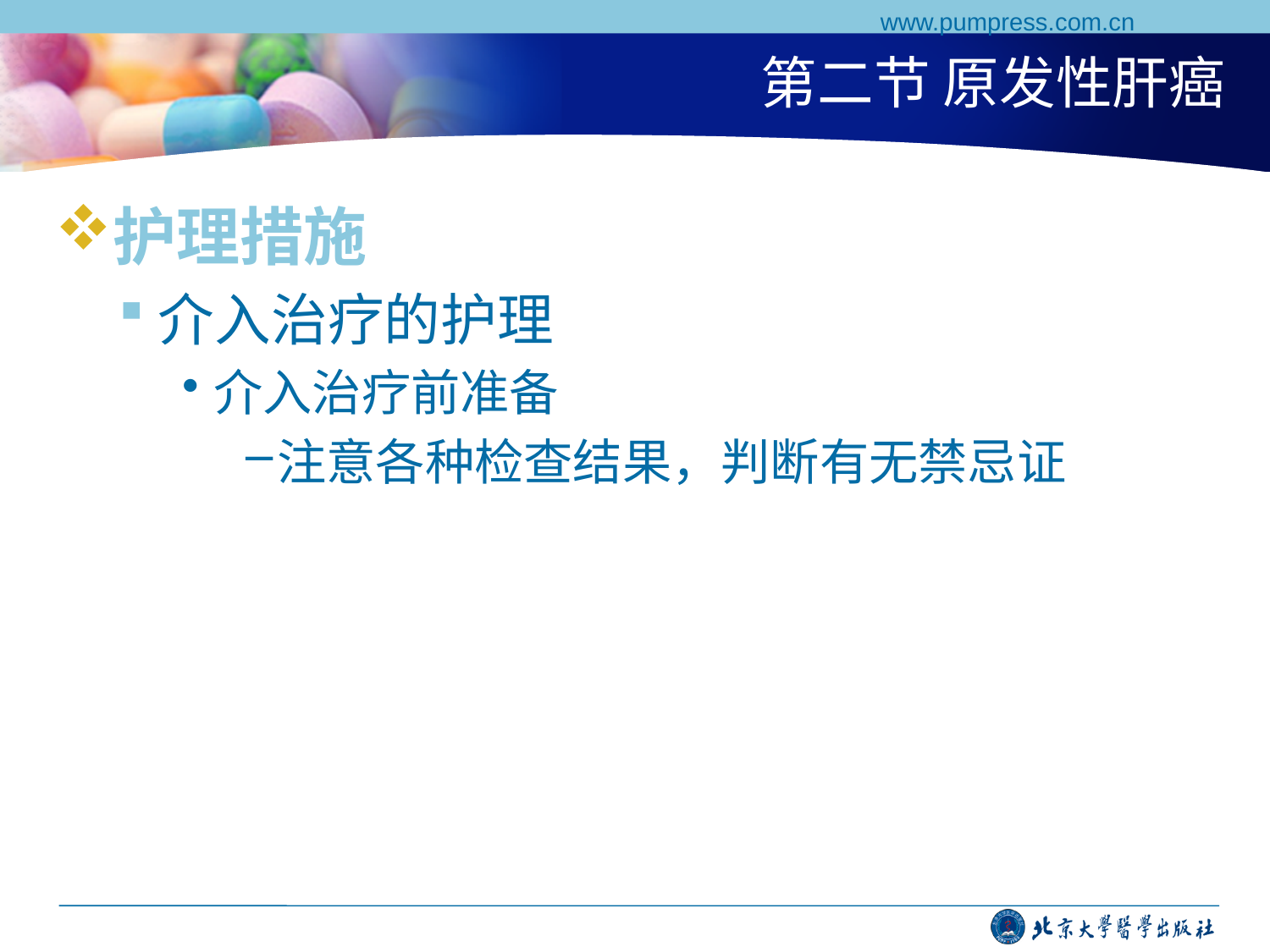

www.pumpress.com.cn
# 第二节 原发性肝癌
护理措施
介入治疗的护理
介入治疗前准备
注意各种检查结果，判断有无禁忌证